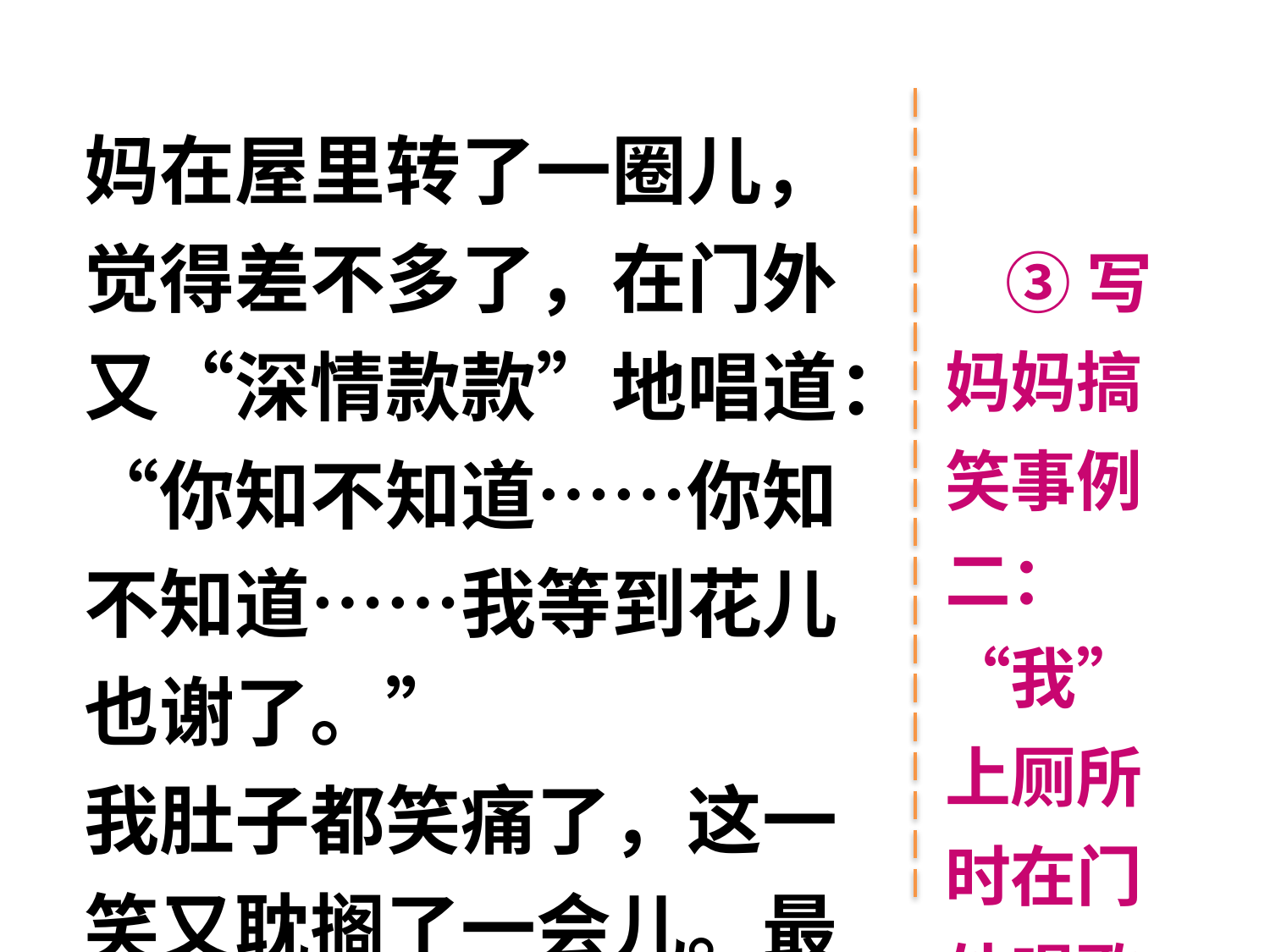

妈在屋里转了一圈儿，觉得差不多了，在门外又“深情款款”地唱道：“你知不知道……你知不知道……我等到花儿也谢了。”
我肚子都笑痛了，这一笑又耽搁了一会儿。最后，我们只好以光速冲向学校。③
    ③写妈妈搞笑事例二：“我”上厕所时在门外唱歌催“我”。